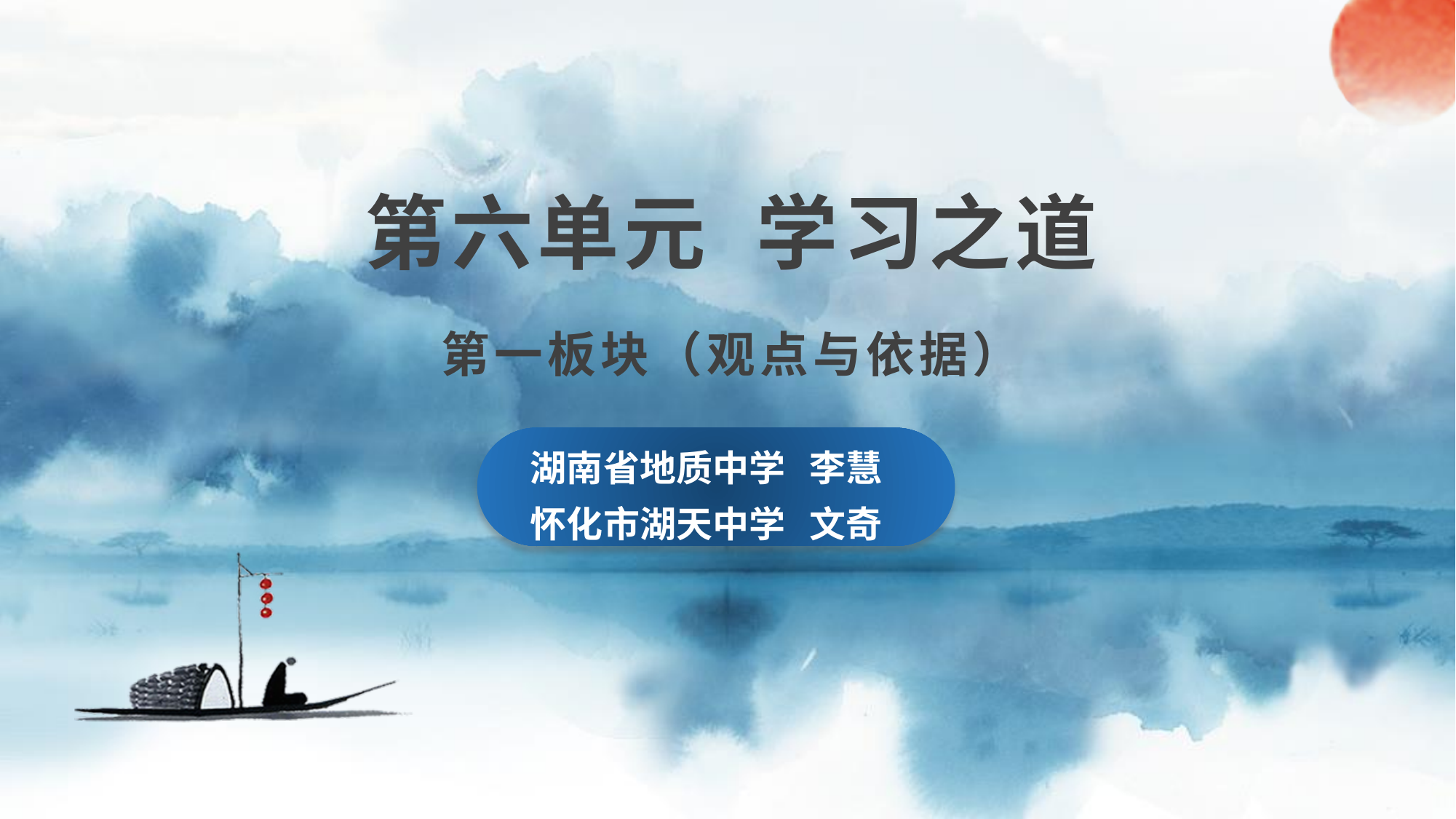

第六单元  学习之道
第一板块（观点与依据）

湖南省地质中学   李慧
怀化市湖天中学   文奇